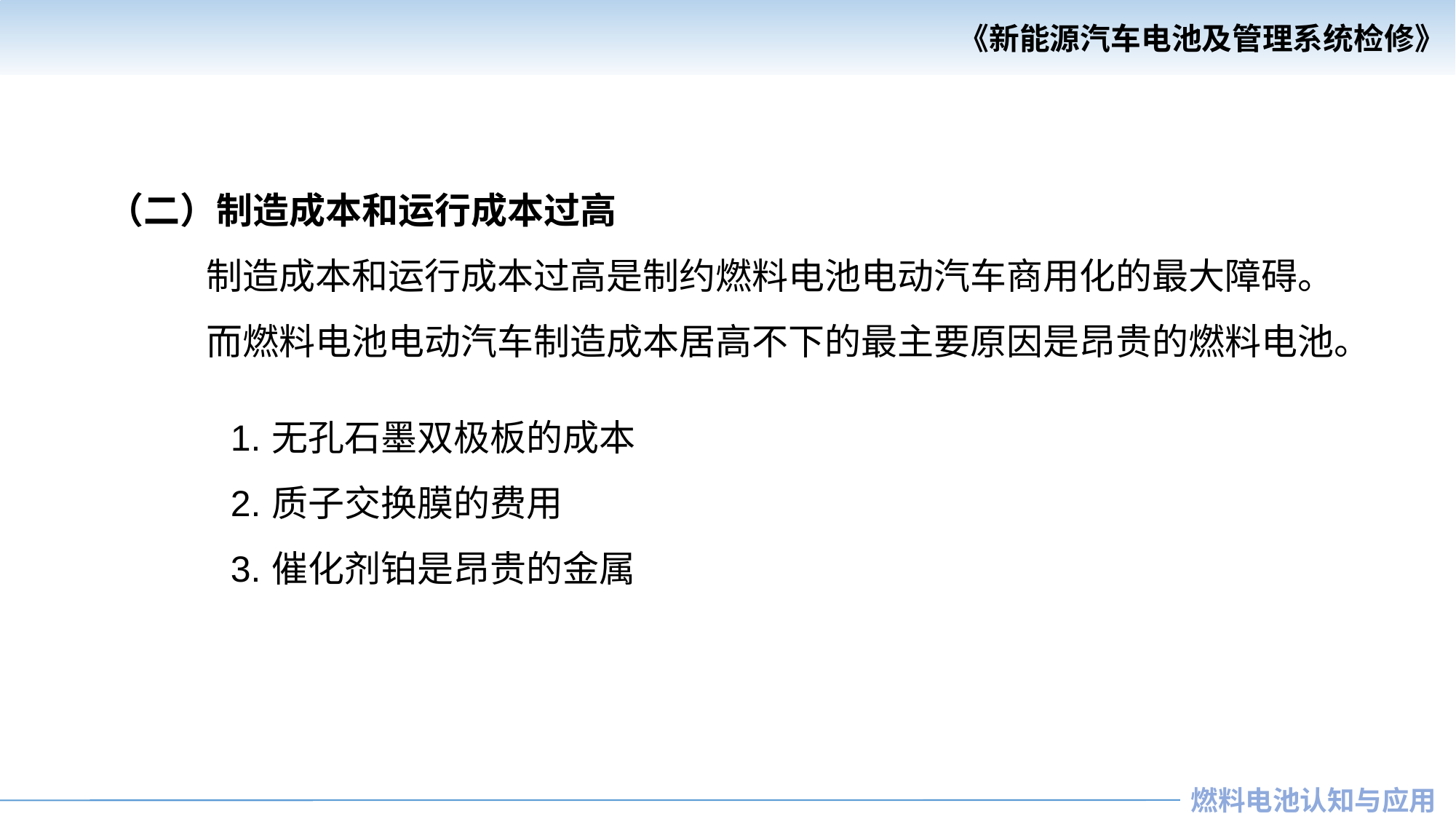

（二）制造成本和运行成本过高
           制造成本和运行成本过高是制约燃料电池电动汽车商用化的最大障碍。
           而燃料电池电动汽车制造成本居高不下的最主要原因是昂贵的燃料电池。
无孔石墨双极板的成本
质子交换膜的费用
催化剂铂是昂贵的金属